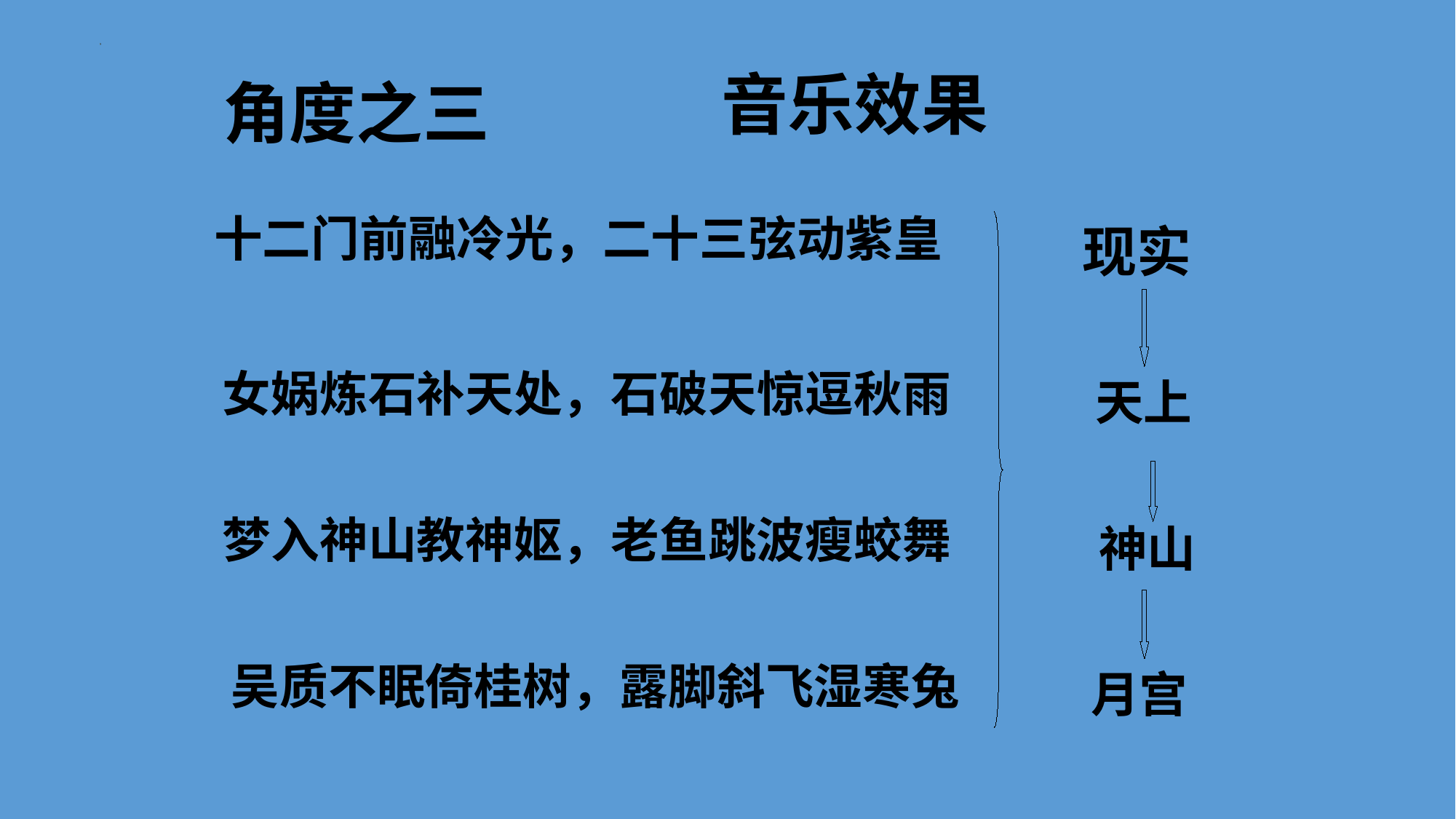

# 角度之三
音乐效果
十二门前融冷光，二十三弦动紫皇

现实

女娲炼石补天处，石破天惊逗秋雨
    天上

梦入神山教神妪，老鱼跳波瘦蛟舞
  神山

吴质不眠倚桂树，露脚斜飞湿寒兔
月宫